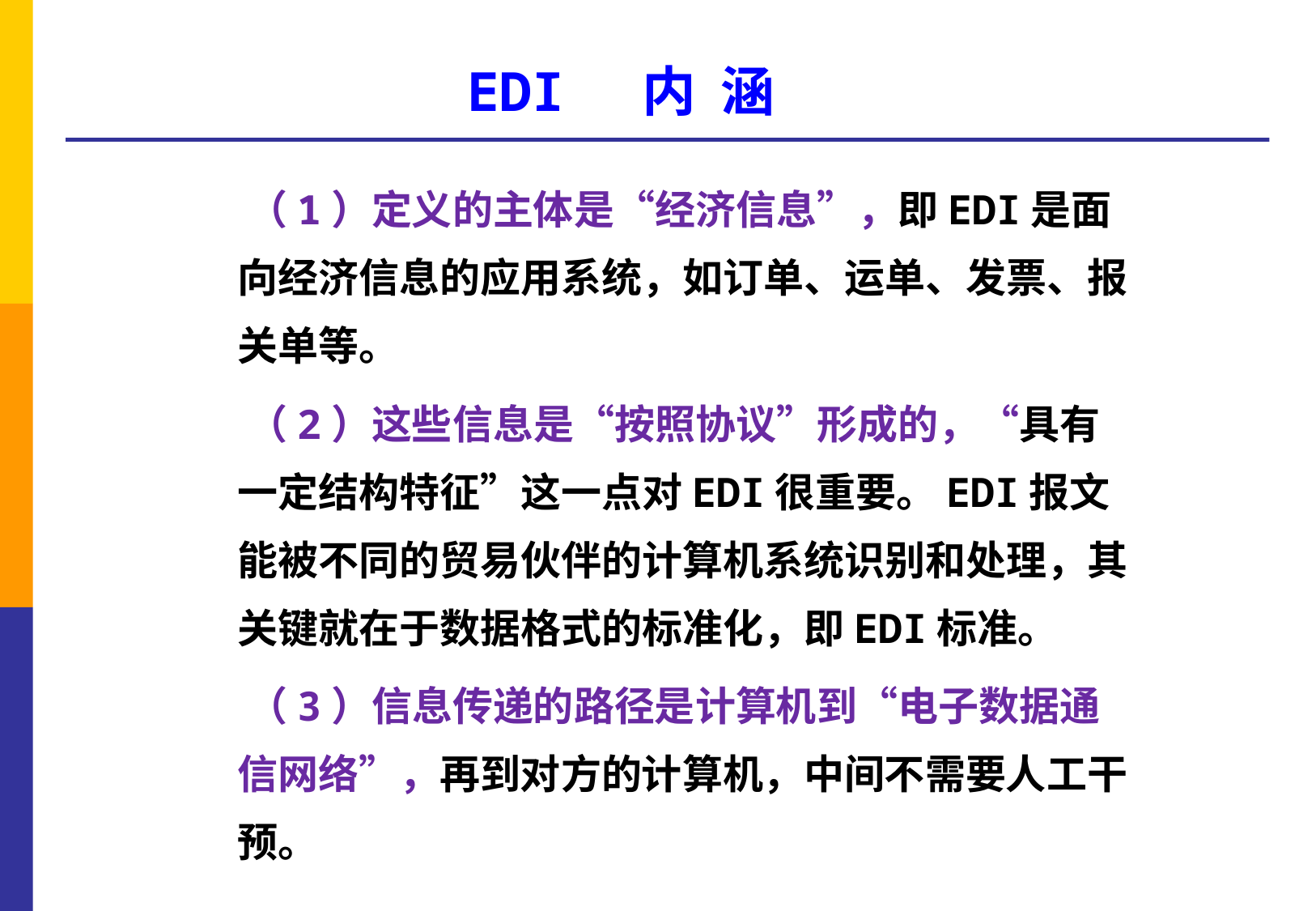

# EDI  内  涵
     （1）定义的主体是“经济信息”，即EDI是面向经济信息的应用系统，如订单、运单、发票、报关单等。
     （2）这些信息是“按照协议”形成的，“具有一定结构特征”这一点对EDI很重要。EDI报文能被不同的贸易伙伴的计算机系统识别和处理，其关键就在于数据格式的标准化，即EDI标准。
     （3）信息传递的路径是计算机到“电子数据通信网络”，再到对方的计算机，中间不需要人工干预。